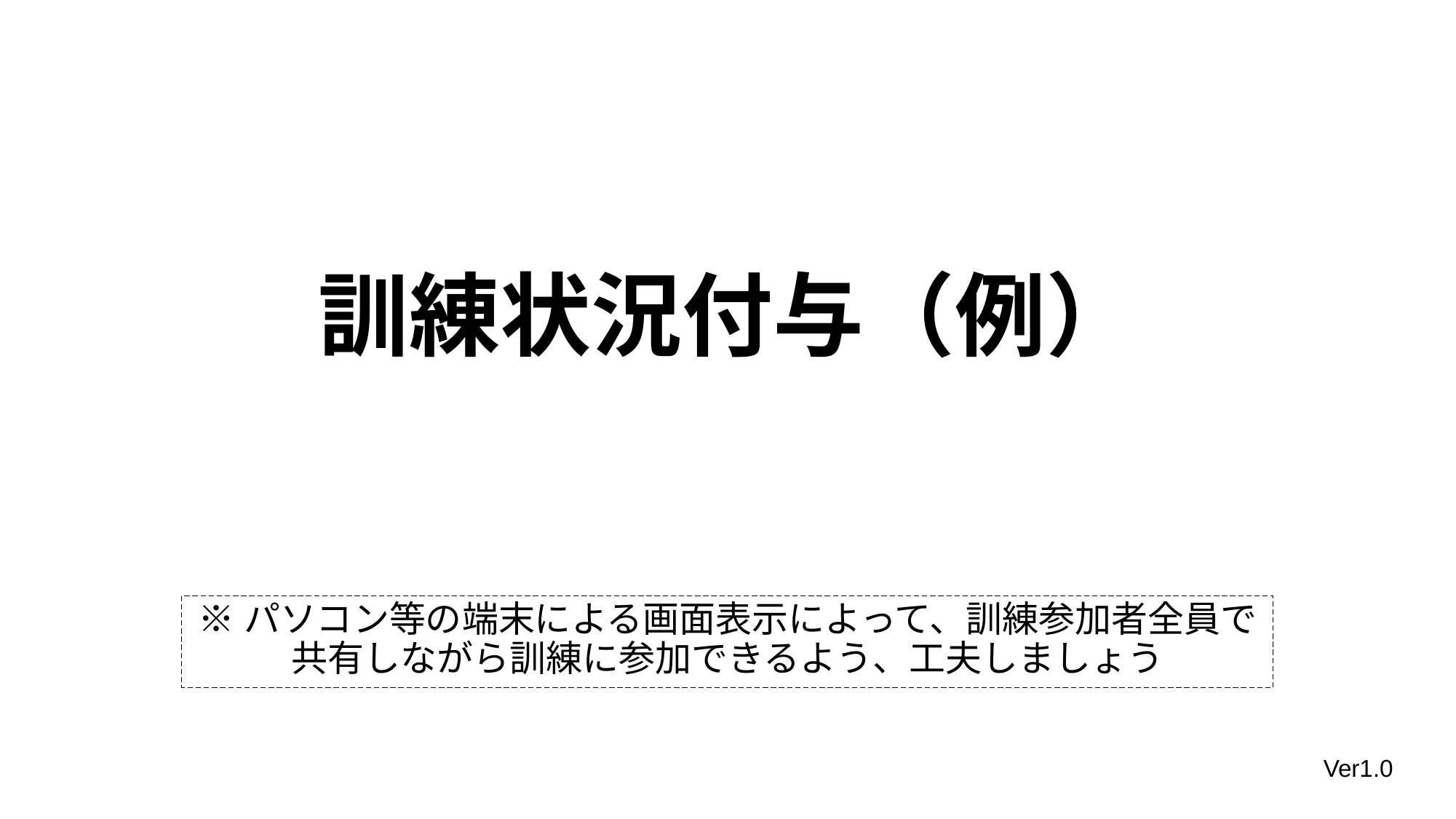

# 訓練状況付与（例）
※パソコン等の端末による画面表示によって、訓練参加者全員で共有しながら訓練に参加できるよう、工夫しましょう
Ver1.0